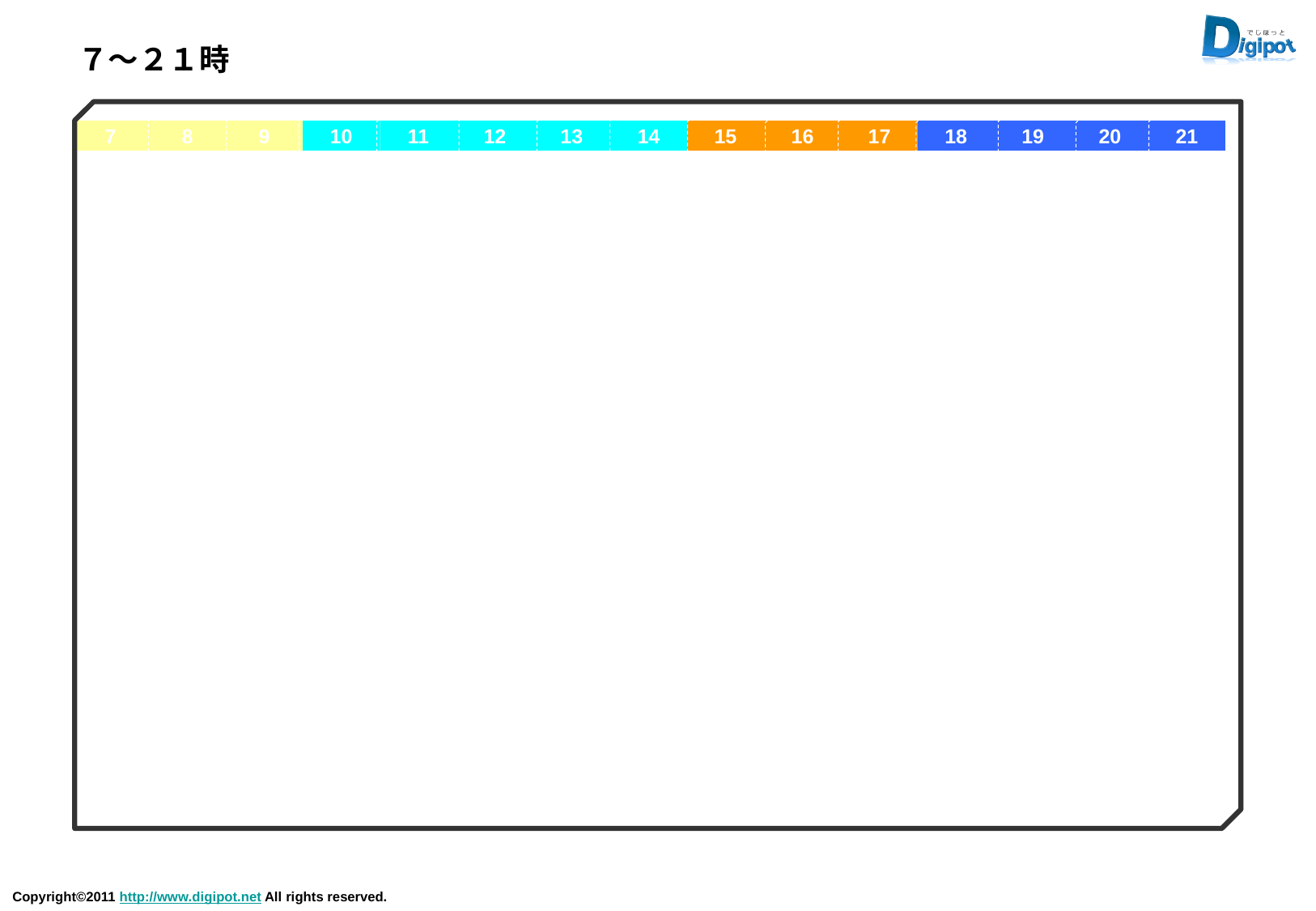

７～２１時

7
8
9
10
11
12
13
14
15
16
17
18
19
20
21